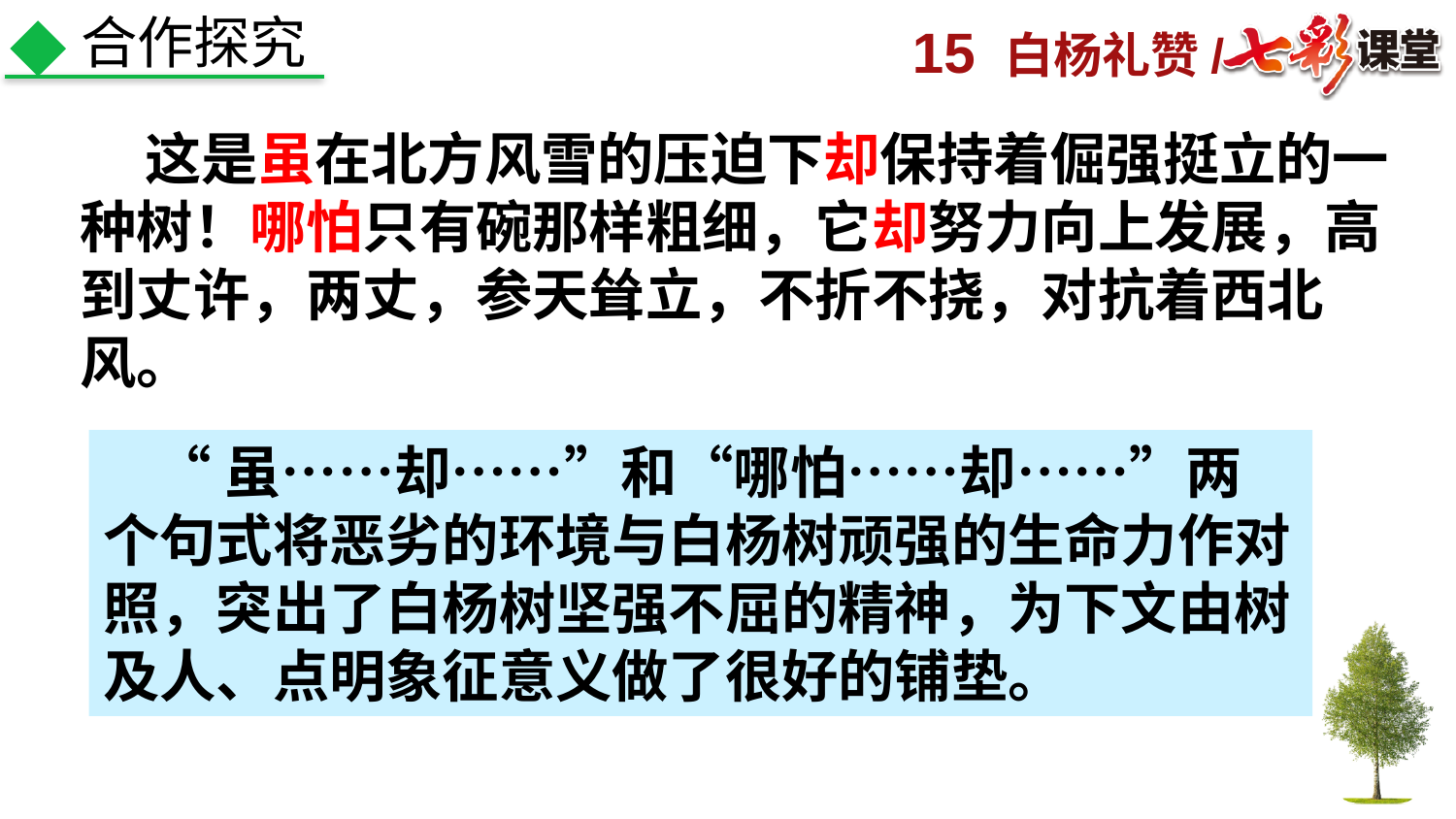

合作探究

    这是虽在北方风雪的压迫下却保持着倔强挺立的一种树！哪怕只有碗那样粗细，它却努力向上发展，高到丈许，两丈，参天耸立，不折不挠，对抗着西北风。
    “虽……却……”和“哪怕……却……”两个句式将恶劣的环境与白杨树顽强的生命力作对照，突出了白杨树坚强不屈的精神，为下文由树及人、点明象征意义做了很好的铺垫。